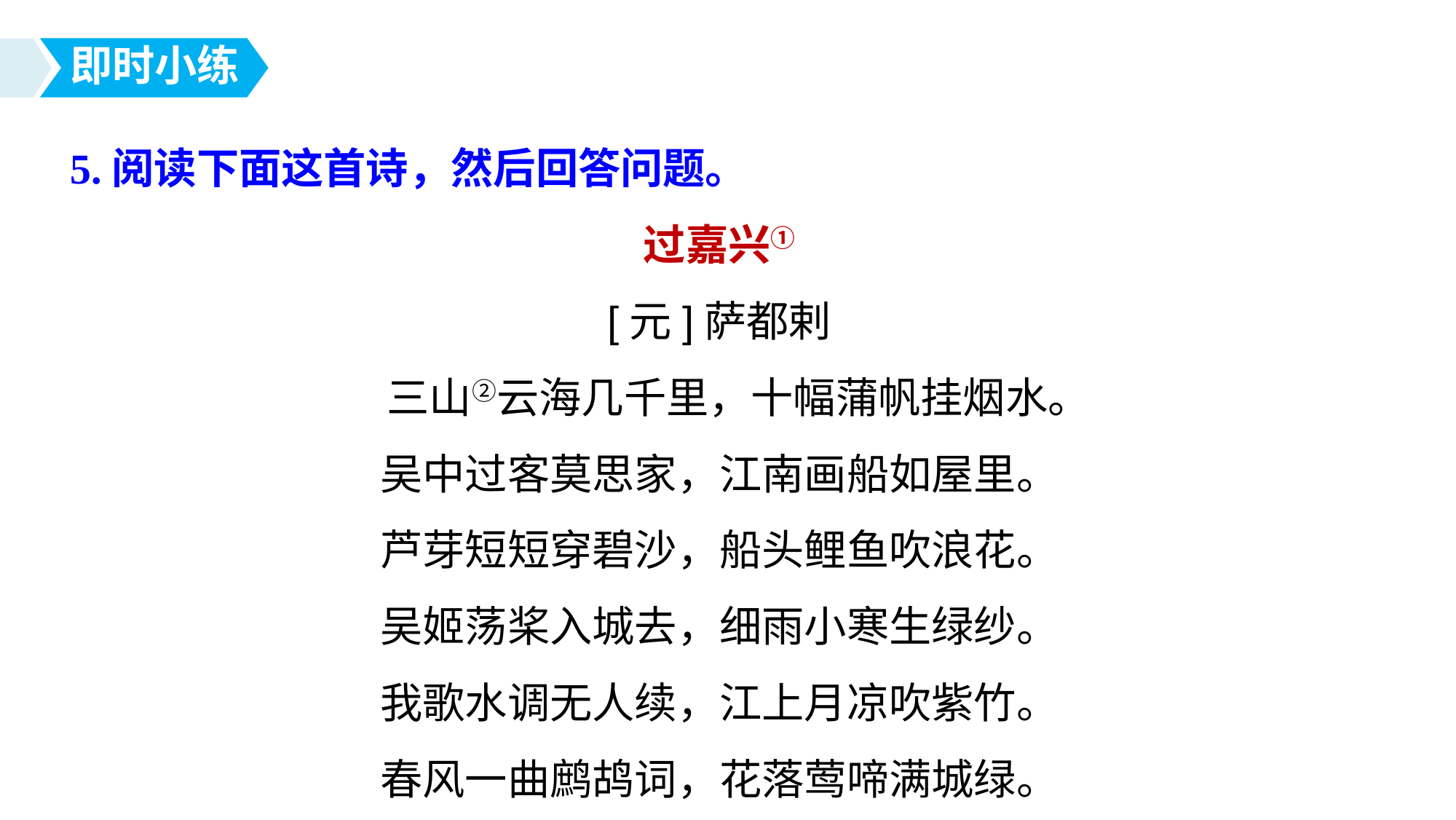

即时小练

5.阅读下面这首诗，然后回答问题。
过嘉兴①
[元]萨都剌
   三山②云海几千里，十幅蒲帆挂烟水。
吴中过客莫思家，江南画船如屋里。
芦芽短短穿碧沙，船头鲤鱼吹浪花。
吴姬荡桨入城去，细雨小寒生绿纱。
我歌水调无人续，江上月凉吹紫竹。
春风一曲鹧鸪词，花落莺啼满城绿。